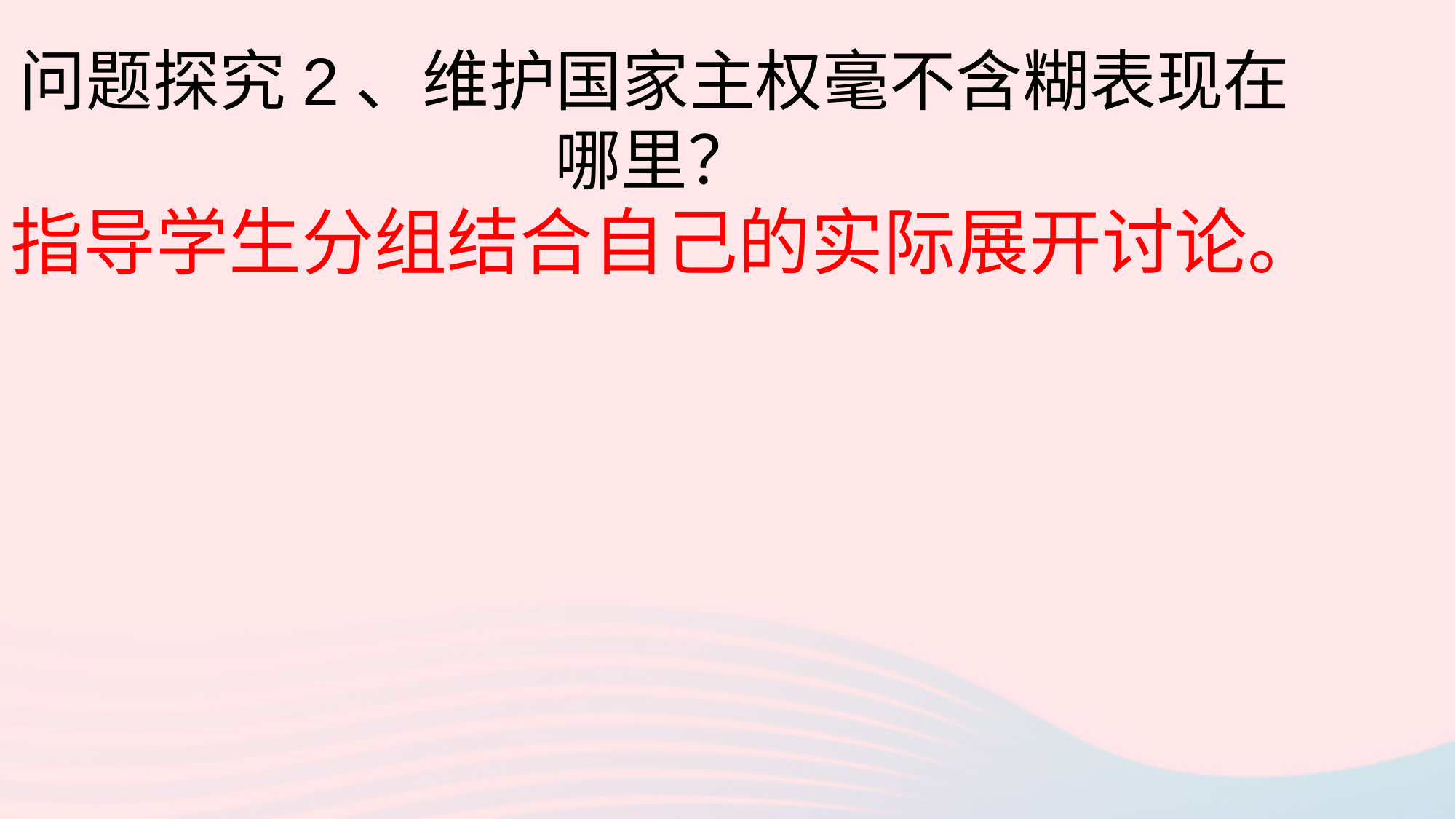

问题探究2、维护国家主权毫不含糊表现在哪里？
指导学生分组结合自己的实际展开讨论。